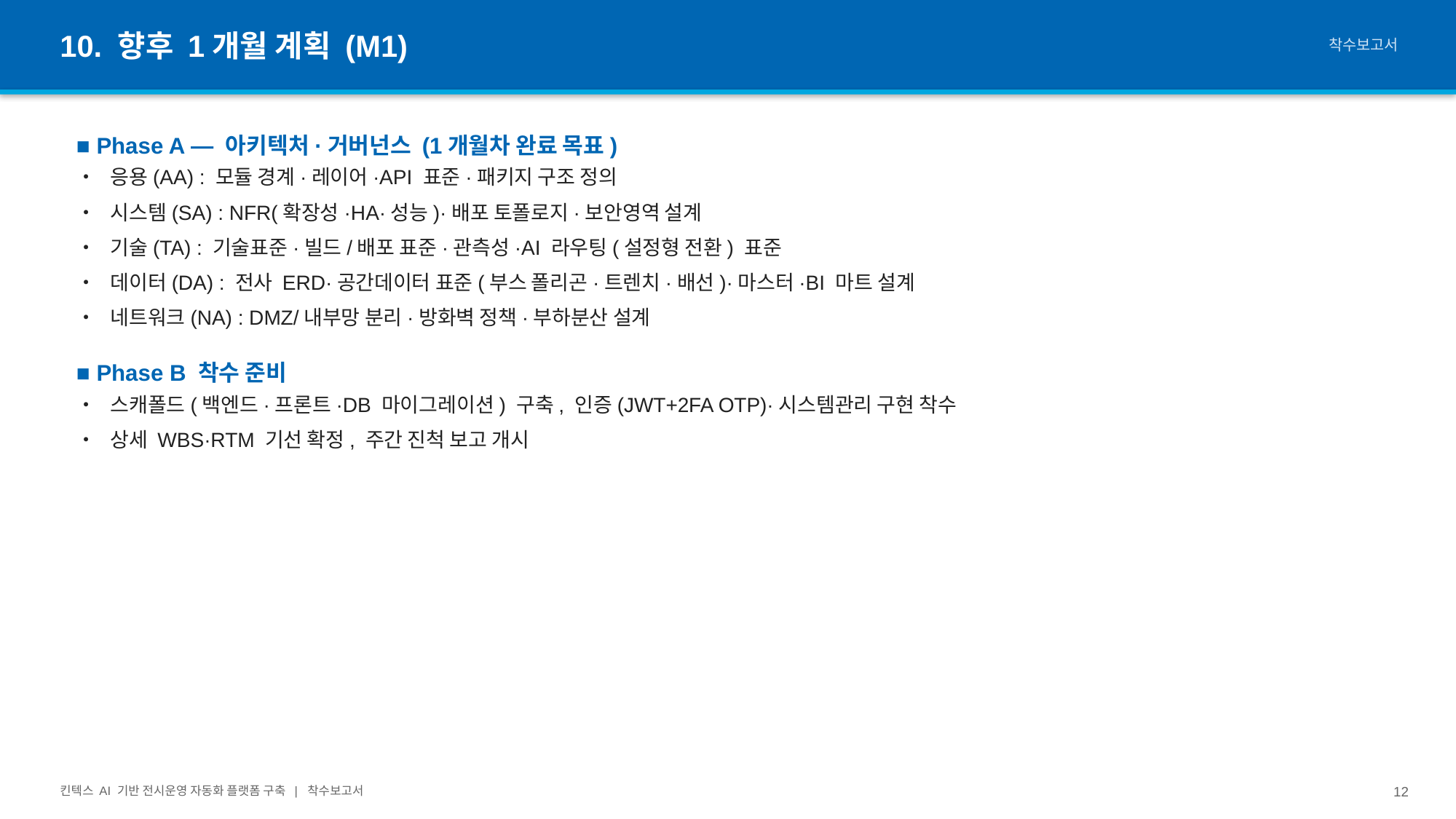

10. 향후 1개월 계획 (M1)
착수보고서

■ Phase A — 아키텍처·거버넌스 (1개월차 완료 목표)
•  응용(AA) : 모듈 경계·레이어·API 표준·패키지 구조 정의
•  시스템(SA) : NFR(확장성·HA·성능)·배포 토폴로지·보안영역 설계
•  기술(TA) : 기술표준·빌드/배포 표준·관측성·AI 라우팅(설정형 전환) 표준
•  데이터(DA) : 전사 ERD·공간데이터 표준(부스 폴리곤·트렌치·배선)·마스터·BI 마트 설계
•  네트워크(NA) : DMZ/내부망 분리·방화벽 정책·부하분산 설계
■ Phase B 착수 준비
•  스캐폴드(백엔드·프론트·DB 마이그레이션) 구축, 인증(JWT+2FA OTP)·시스템관리 구현 착수
•  상세 WBS·RTM 기선 확정, 주간 진척 보고 개시
킨텍스 AI 기반 전시운영 자동화 플랫폼 구축  |  착수보고서
12